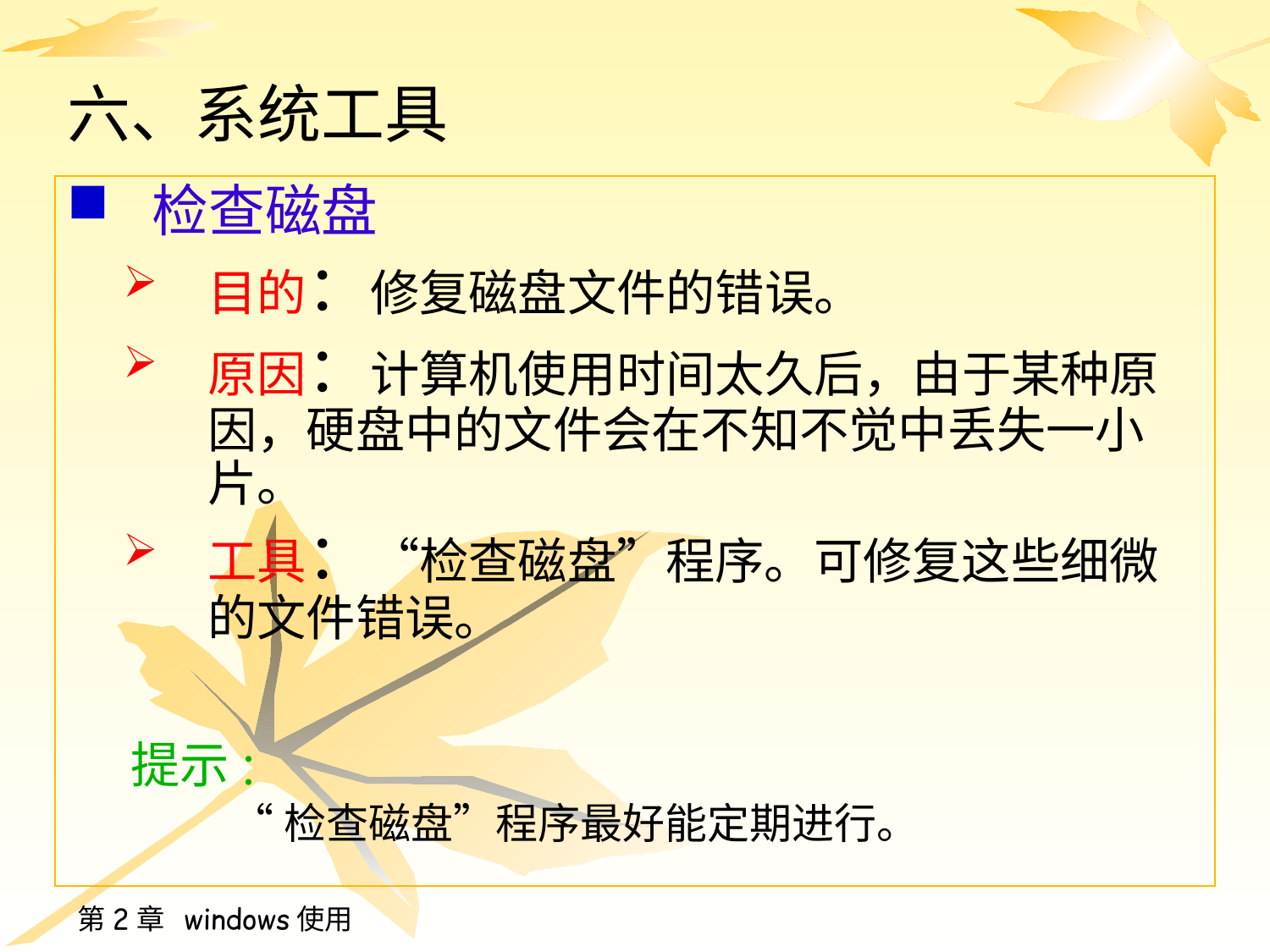

# 六、系统工具
检查磁盘
目的：修复磁盘文件的错误。
原因：计算机使用时间太久后，由于某种原因，硬盘中的文件会在不知不觉中丢失一小片。
工具：“检查磁盘”程序。可修复这些细微的文件错误。

提示:
“检查磁盘”程序最好能定期进行。